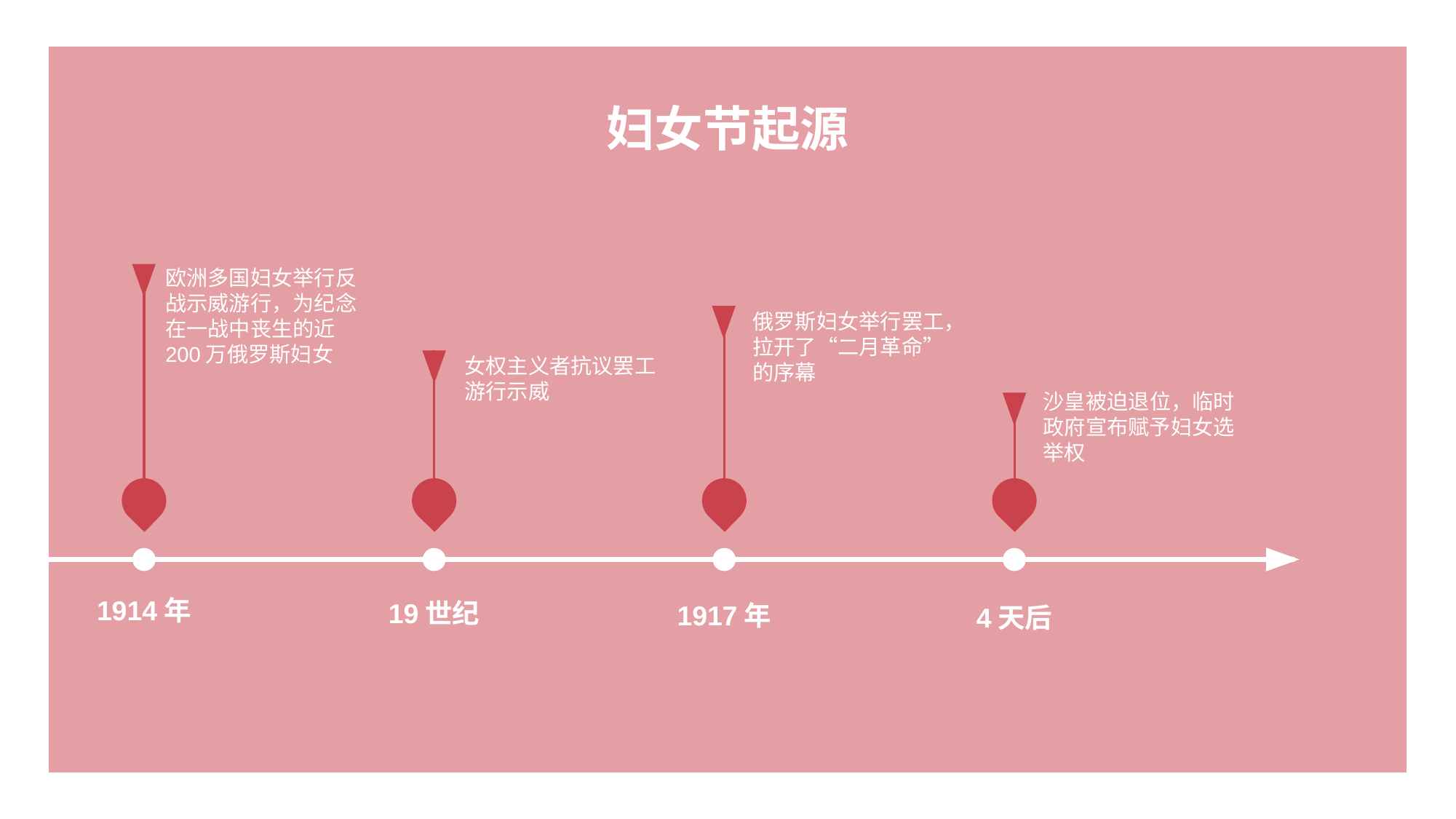

妇女节起源
欧洲多国妇女举行反战示威游行，为纪念在一战中丧生的近200万俄罗斯妇女

俄罗斯妇女举行罢工，拉开了“二月革命”的序幕

女权主义者抗议罢工游行示威

沙皇被迫退位，临时政府宣布赋予妇女选举权

1914年
19世纪
1917年
4天后